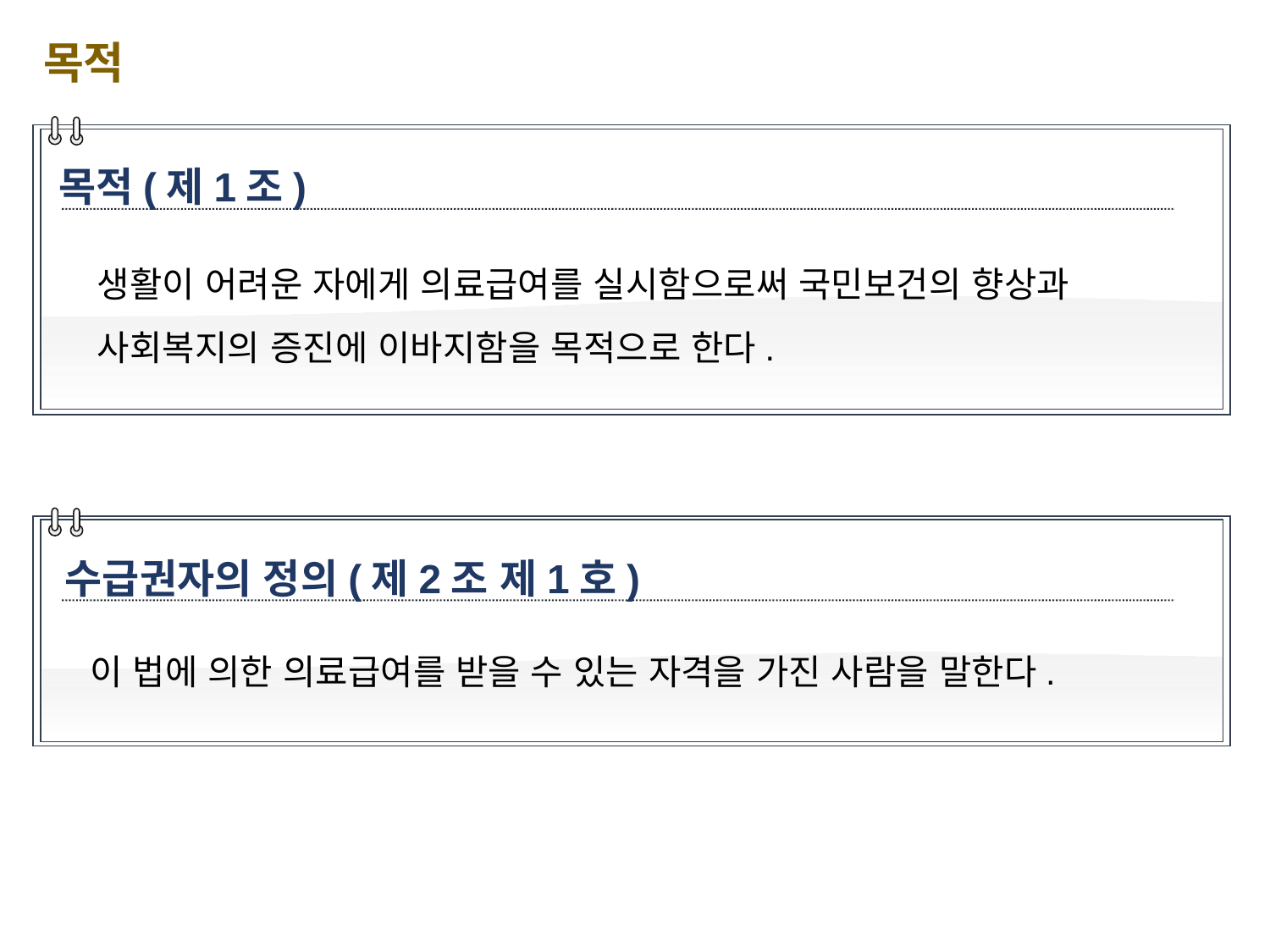

목적

목적(제1조)

생활이 어려운 자에게 의료급여를 실시함으로써 국민보건의 향상과 사회복지의 증진에 이바지함을 목적으로 한다.

수급권자의 정의(제2조 제1호)

이 법에 의한 의료급여를 받을 수 있는 자격을 가진 사람을 말한다.